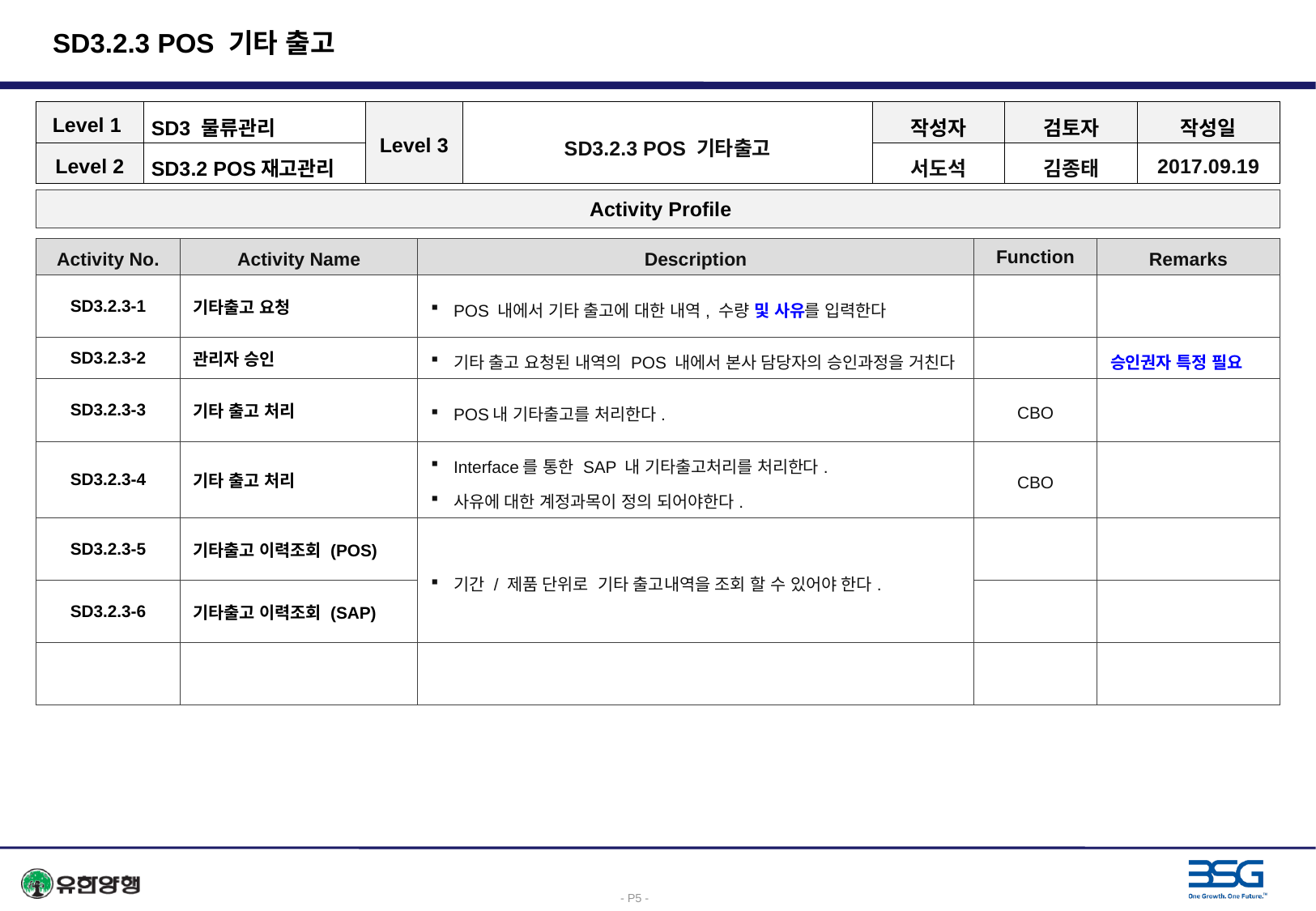

# SD3.2.3 POS 기타 출고
| Level 1 | SD3 물류관리 | Level 3 | SD3.2.3 POS 기타출고 | 작성자 | 검토자 | 작성일 |
| --- | --- | --- | --- | --- | --- | --- |
| Level 2 | SD3.2 POS재고관리 |  |  | 서도석 | 김종태 | 2017.09.19 |
 Activity Profile
| Activity No. | Activity Name | Description | Function | Remarks |
| --- | --- | --- | --- | --- |
| SD3.2.3-1 | 기타출고 요청 | POS 내에서 기타 출고에 대한 내역, 수량 및 사유를 입력한다 |  |  |
| SD3.2.3-2 | 관리자 승인 | 기타 출고 요청된 내역의 POS 내에서 본사 담당자의 승인과정을 거친다 |  | 승인권자 특정 필요 |
| SD3.2.3-3 | 기타 출고 처리 | POS내 기타출고를 처리한다. | CBO |  |
| SD3.2.3-4 | 기타 출고 처리 | Interface를 통한 SAP 내 기타출고처리를 처리한다. 사유에 대한 계정과목이 정의 되어야한다. | CBO |  |
| SD3.2.3-5 | 기타출고 이력조회 (POS) | 기간 / 제품 단위로 기타 출고내역을 조회 할 수 있어야 한다. |  |  |
| SD3.2.3-6 | 기타출고 이력조회 (SAP) |  |  |  |
|  |  |  |  |  |